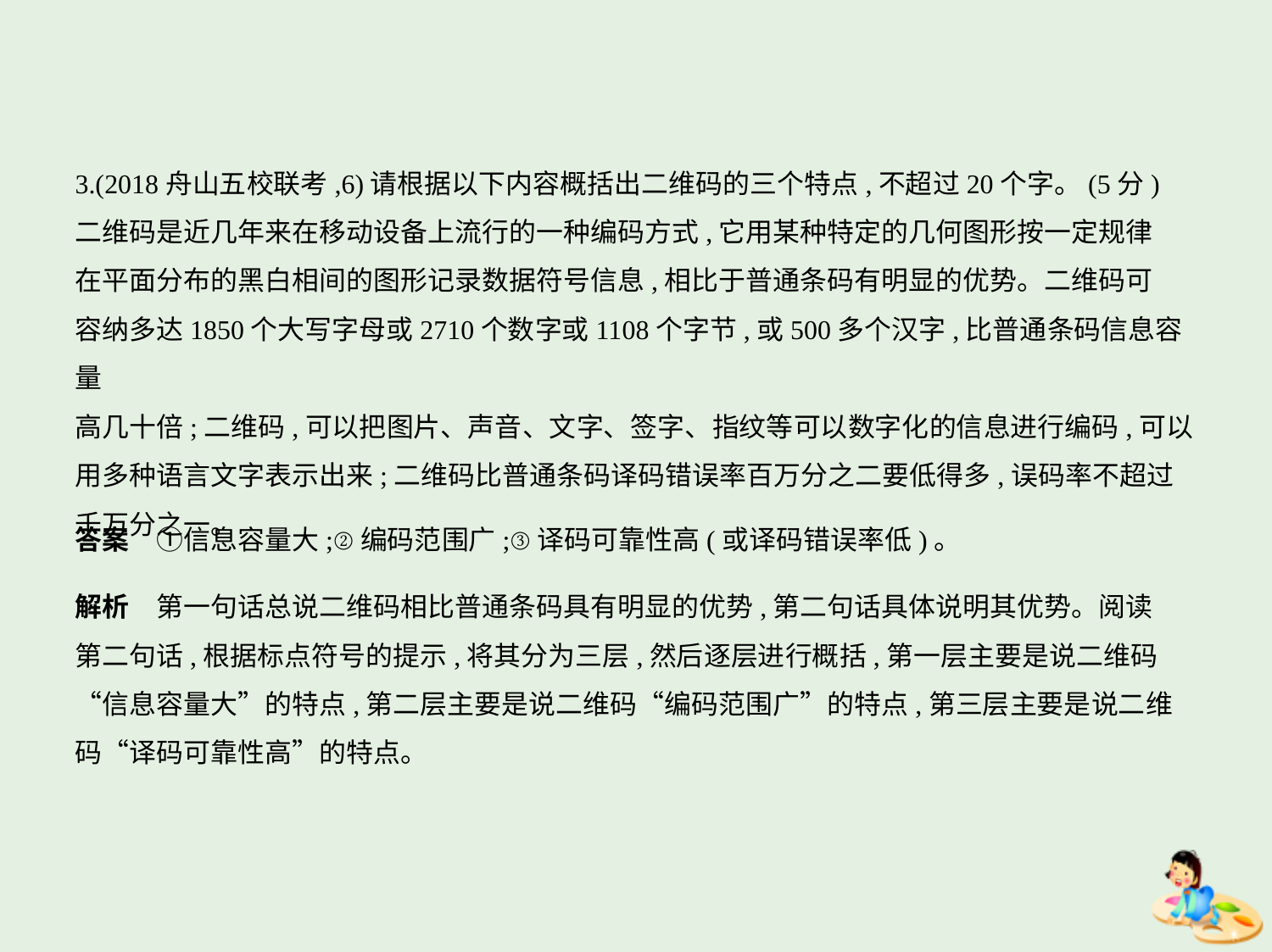

3.(2018舟山五校联考,6)请根据以下内容概括出二维码的三个特点,不超过20个字。(5分)
二维码是近几年来在移动设备上流行的一种编码方式,它用某种特定的几何图形按一定规律
在平面分布的黑白相间的图形记录数据符号信息,相比于普通条码有明显的优势。二维码可
容纳多达1850个大写字母或2710个数字或1108个字节,或500多个汉字,比普通条码信息容量
高几十倍;二维码,可以把图片、声音、文字、签字、指纹等可以数字化的信息进行编码,可以
用多种语言文字表示出来;二维码比普通条码译码错误率百万分之二要低得多,误码率不超过
千万分之一。
答案　①信息容量大;②编码范围广;③译码可靠性高(或译码错误率低)。
解析　第一句话总说二维码相比普通条码具有明显的优势,第二句话具体说明其优势。阅读
第二句话,根据标点符号的提示,将其分为三层,然后逐层进行概括,第一层主要是说二维码
“信息容量大”的特点,第二层主要是说二维码“编码范围广”的特点,第三层主要是说二维
码“译码可靠性高”的特点。